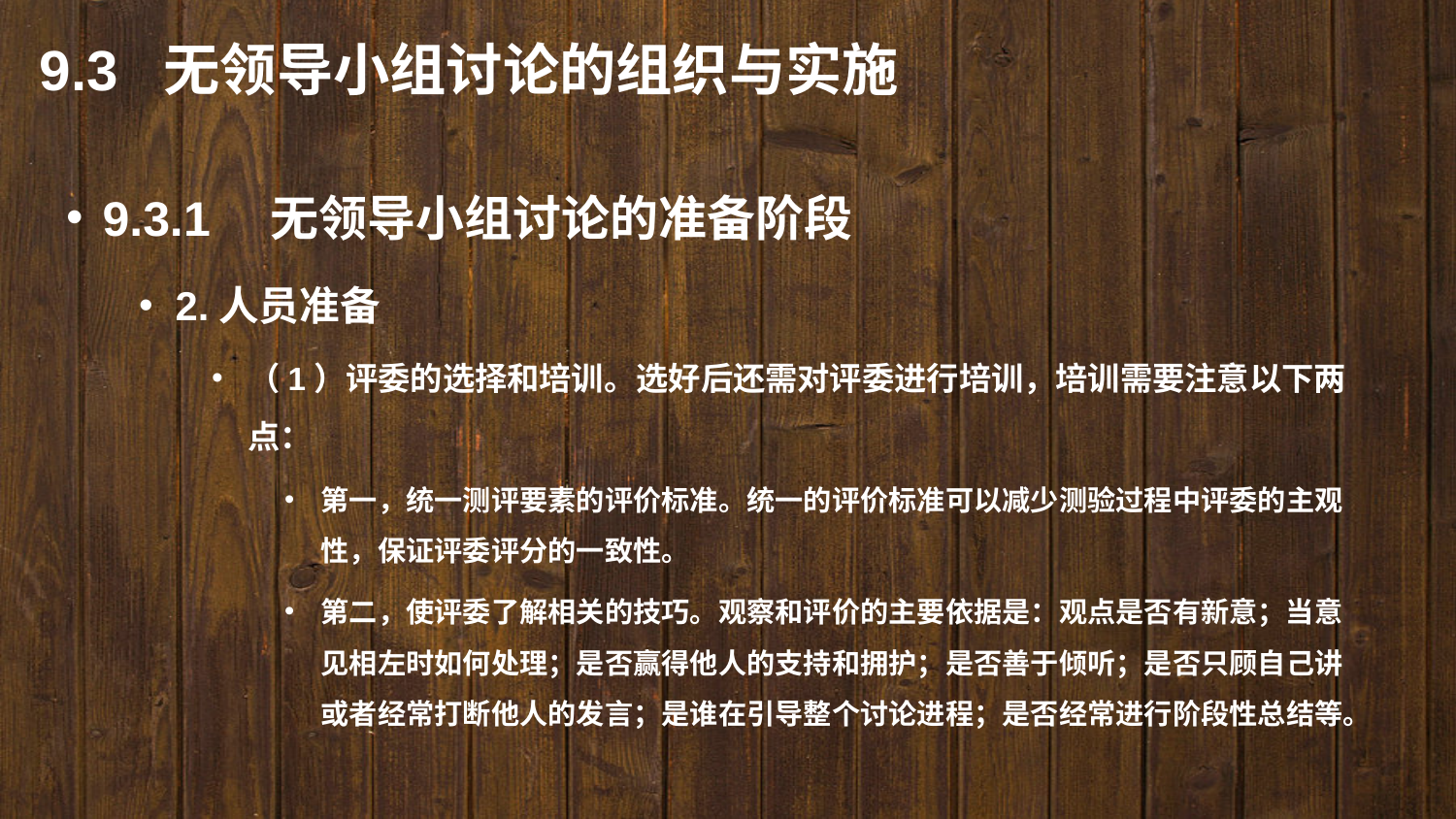

9.3  无领导小组讨论的组织与实施
9.3.1　无领导小组讨论的准备阶段
2.人员准备
（1）评委的选择和培训。选好后还需对评委进行培训，培训需要注意以下两点：
第一，统一测评要素的评价标准。统一的评价标准可以减少测验过程中评委的主观性，保证评委评分的一致性。
第二，使评委了解相关的技巧。观察和评价的主要依据是：观点是否有新意；当意见相左时如何处理；是否赢得他人的支持和拥护；是否善于倾听；是否只顾自己讲或者经常打断他人的发言；是谁在引导整个讨论进程；是否经常进行阶段性总结等。